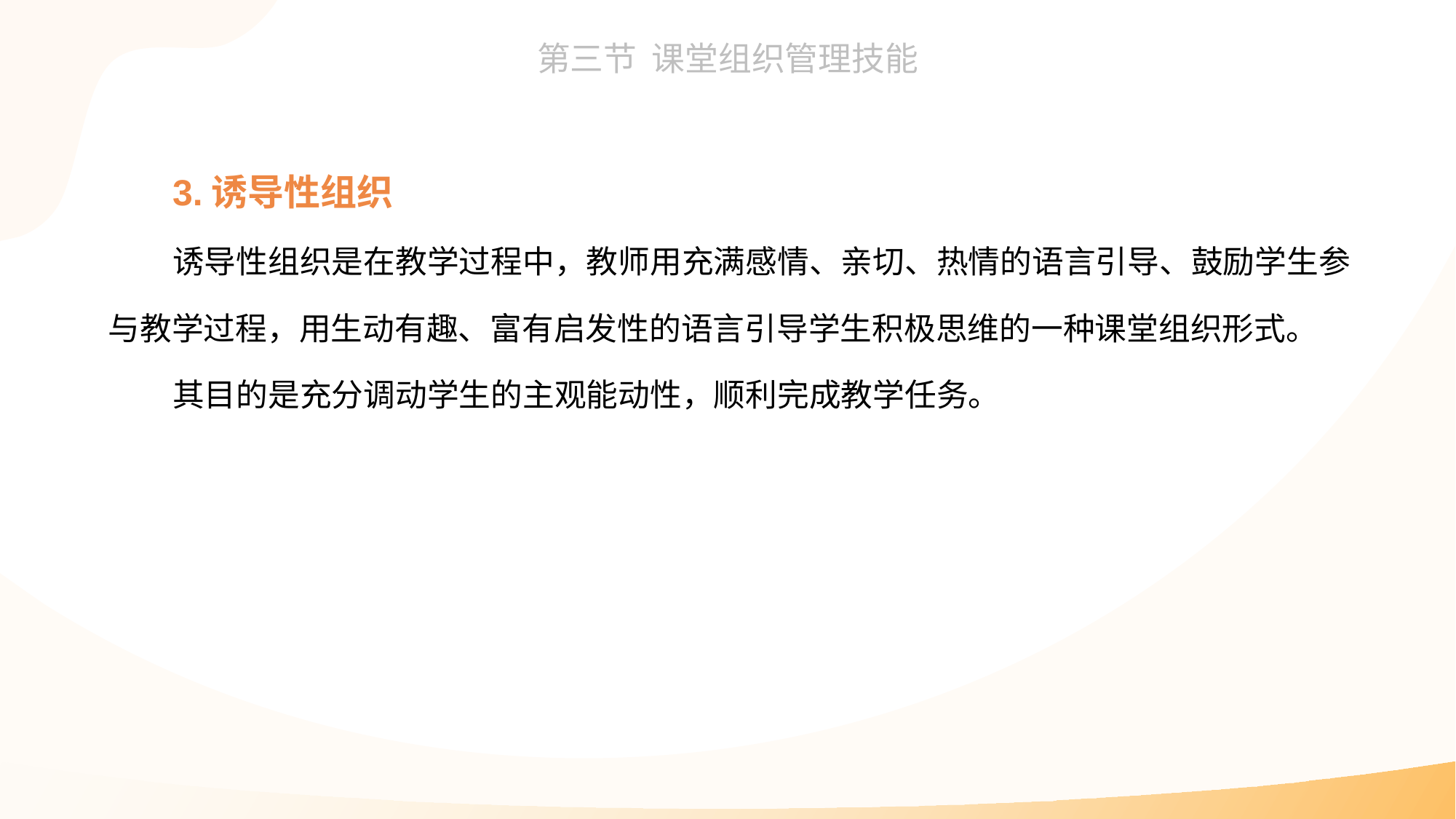

3.诱导性组织
诱导性组织是在教学过程中，教师用充满感情、亲切、热情的语言引导、鼓励学生参与教学过程，用生动有趣、富有启发性的语言引导学生积极思维的一种课堂组织形式。
其目的是充分调动学生的主观能动性，顺利完成教学任务。